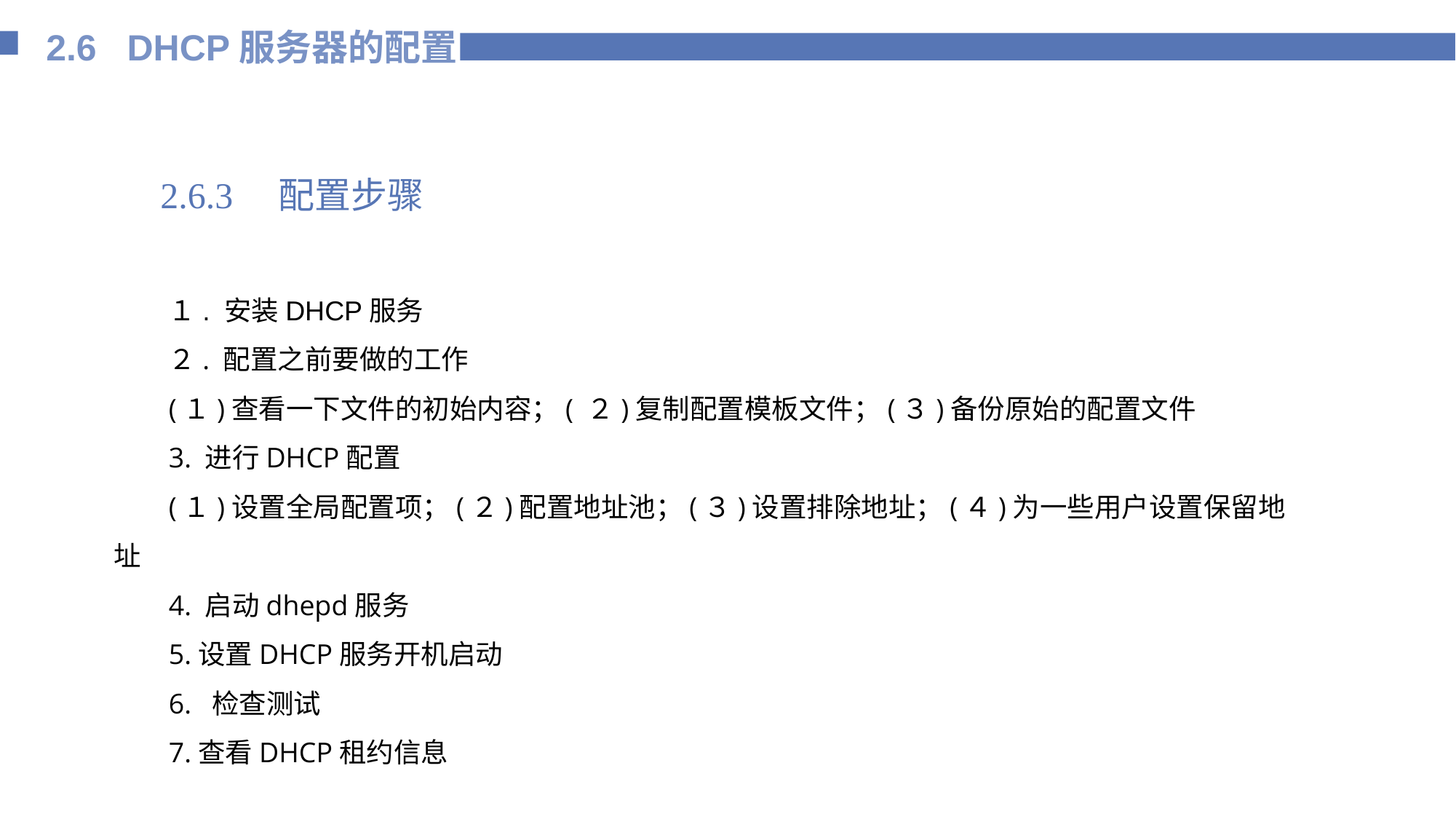

2.6   DHCP服务器的配置

2.6.3　配置步骤
１. 安装DHCP服务
２. 配置之前要做的工作
(１)查看一下文件的初始内容；( ２)复制配置模板文件；(３)备份原始的配置文件
3. 进行DHCP配置
(１)设置全局配置项；(２)配置地址池；(３)设置排除地址；(４)为一些用户设置保留地址
4. 启动dhepd服务
5.设置DHCP服务开机启动
6.  检查测试
7.查看DHCP租约信息